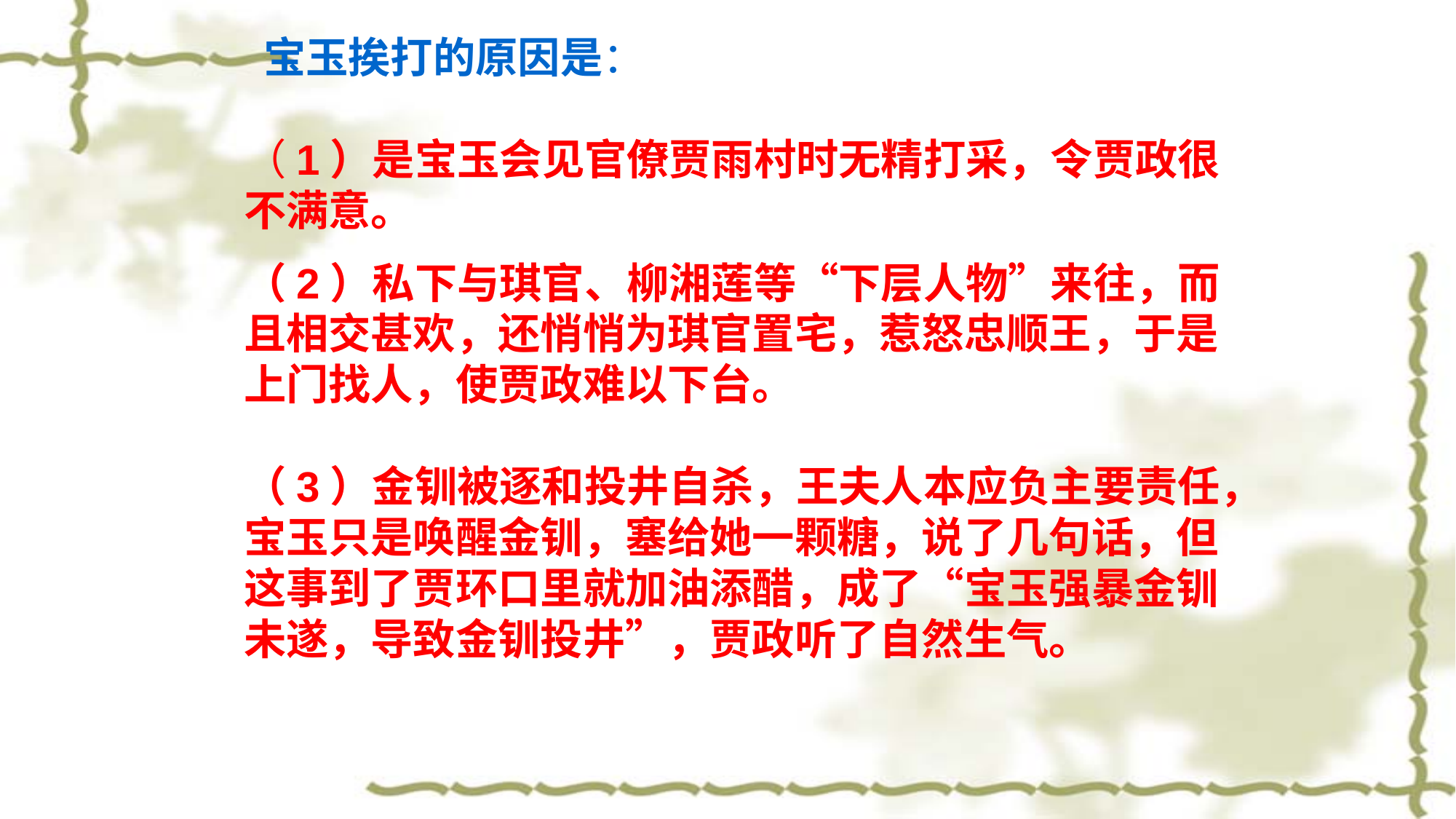

宝玉挨打的原因是：
（1）是宝玉会见官僚贾雨村时无精打采，令贾政很不满意。
（2）私下与琪官、柳湘莲等“下层人物”来往，而且相交甚欢，还悄悄为琪官置宅，惹怒忠顺王，于是上门找人，使贾政难以下台。
（3）金钏被逐和投井自杀，王夫人本应负主要责任，宝玉只是唤醒金钏，塞给她一颗糖，说了几句话，但这事到了贾环口里就加油添醋，成了“宝玉强暴金钏未遂，导致金钏投井”，贾政听了自然生气。